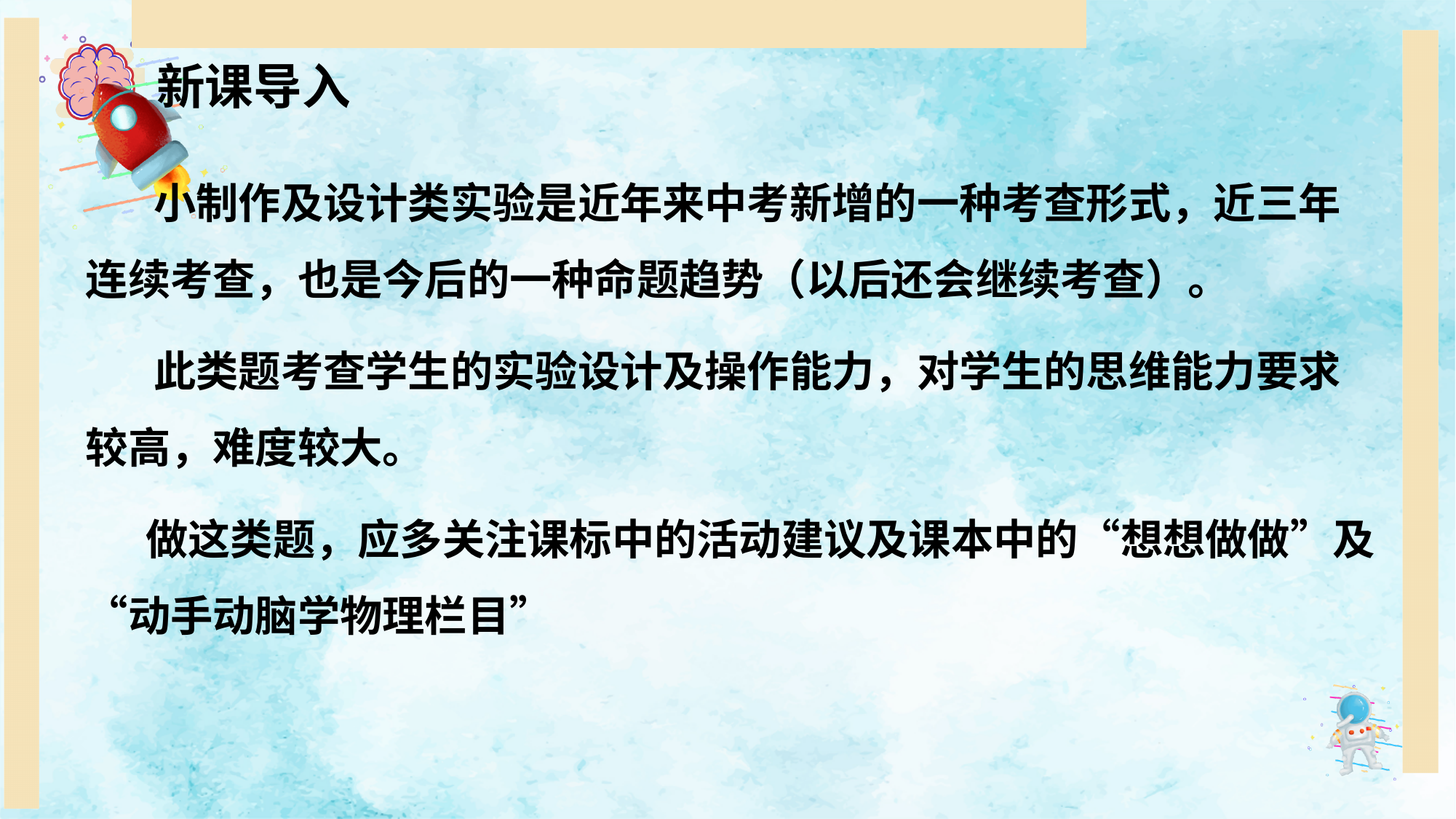

新课导入
         小制作及设计类实验是近年来中考新增的一种考查形式，近三年连续考查，也是今后的一种命题趋势（以后还会继续考查）。
         此类题考查学生的实验设计及操作能力，对学生的思维能力要求较高，难度较大。
        做这类题，应多关注课标中的活动建议及课本中的“想想做做”及“动手动脑学物理栏目”